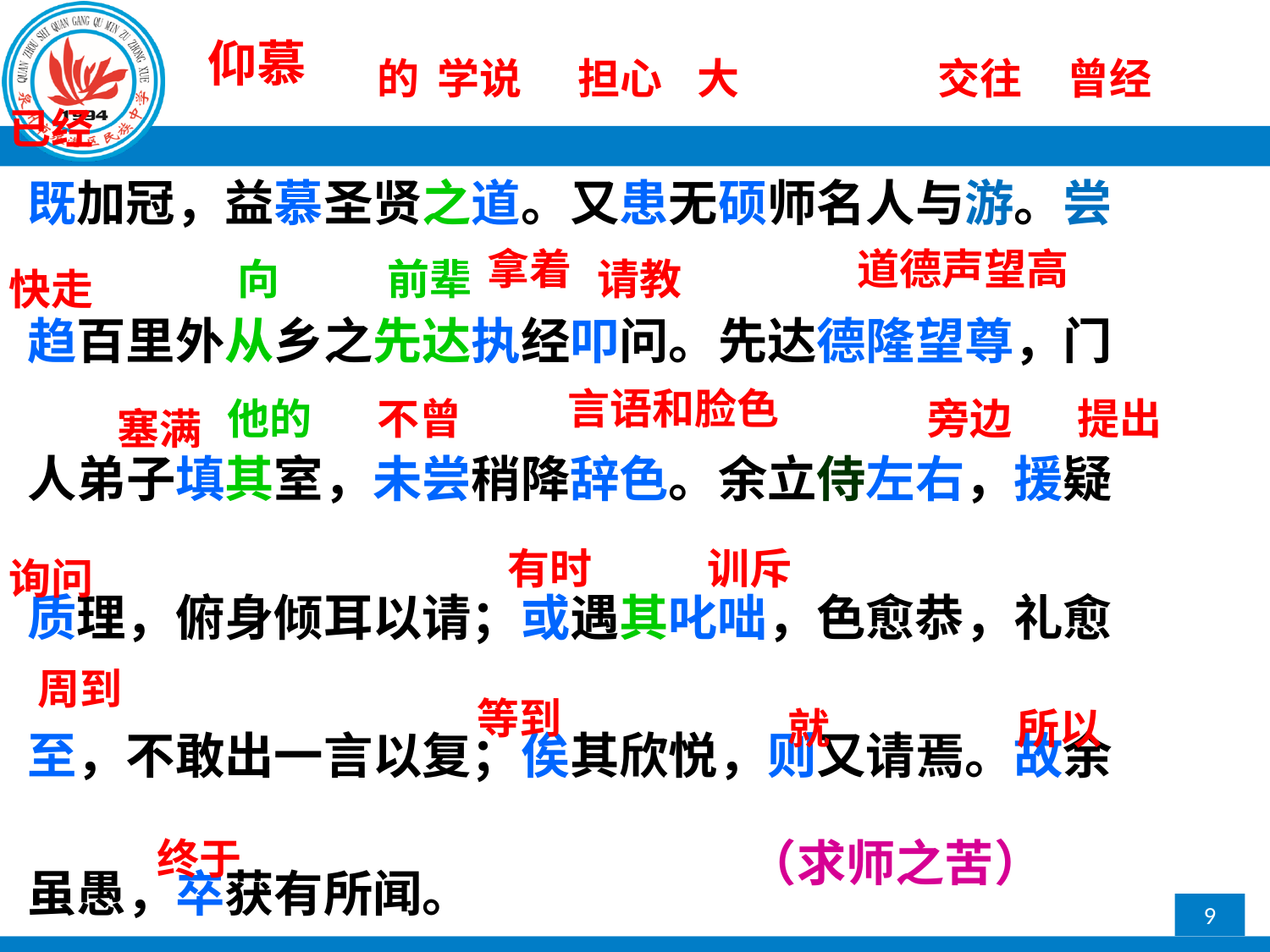

仰慕
的
学说
大
交往
曾经
担心
已经

既加冠，益慕圣贤之道。又患无硕师名人与游。尝

趋百里外从乡之先达执经叩问。先达德隆望尊，门

人弟子填其室，未尝稍降辞色。余立侍左右，援疑

质理，俯身倾耳以请；或遇其叱咄，色愈恭，礼愈

至，不敢出一言以复；俟其欣悦，则又请焉。故余

虽愚，卒获有所闻。

拿着
道德声望高
向
前辈
请教
快走
言语和脸色
他的
不曾
旁边
提出
塞满
有时
训斥
询问
周到
等到
就
所以
终于
（求师之苦）